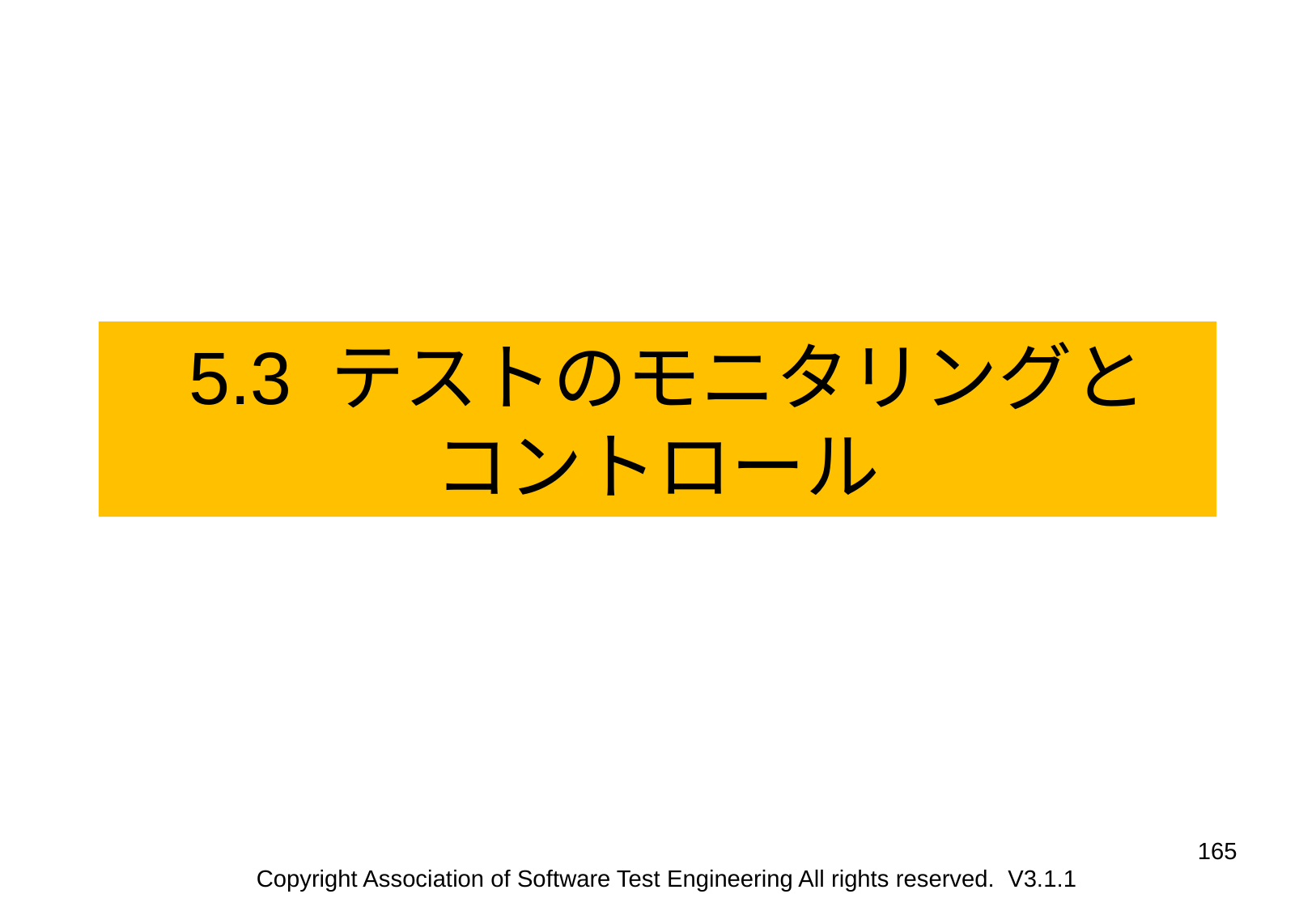

5.3 テストのモニタリングと
コントロール
165
Copyright Association of Software Test Engineering All rights reserved.  V3.1.1